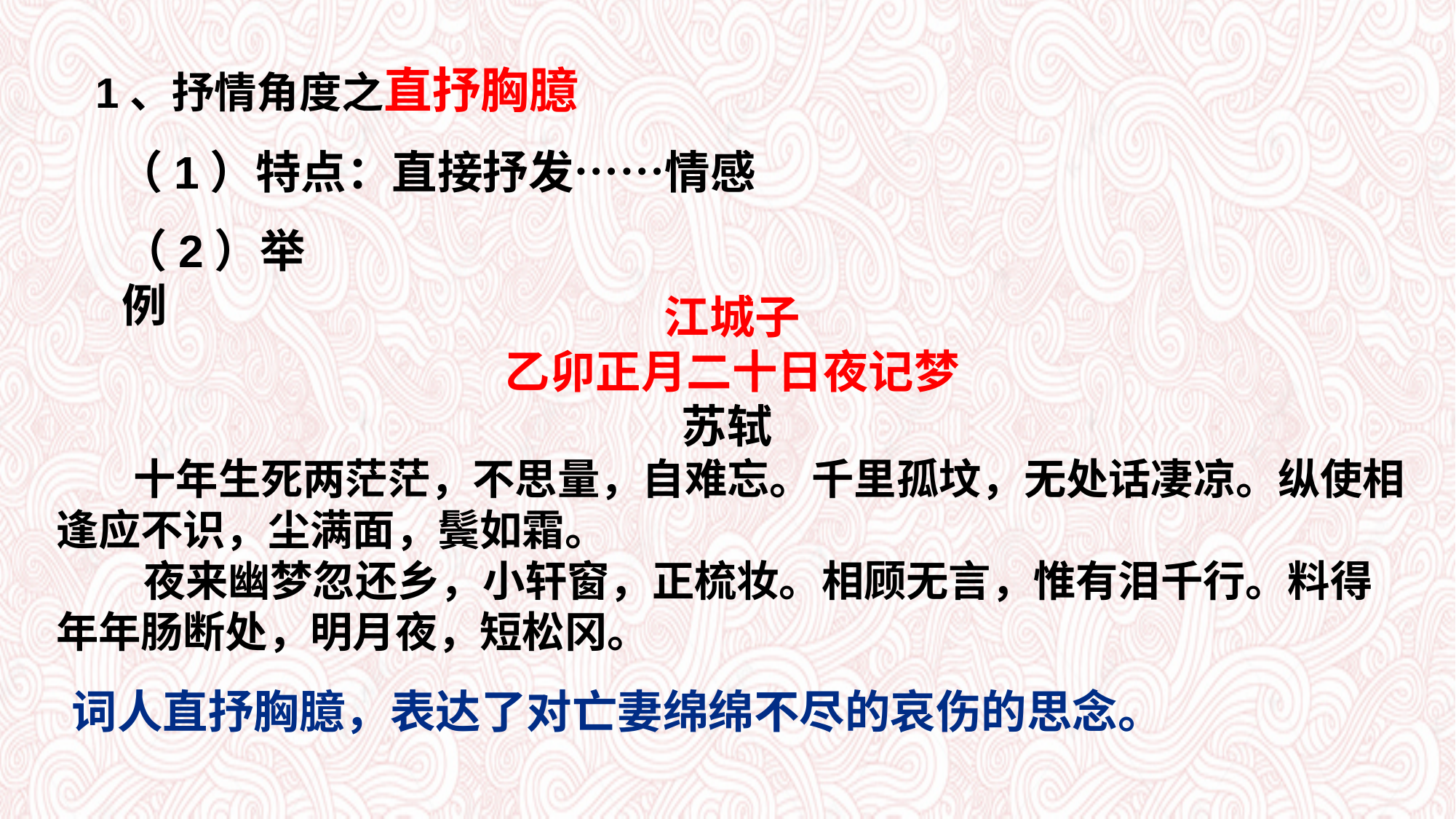

1、抒情角度之直抒胸臆
（1）特点：直接抒发……情感
（2）举例
江城子
乙卯正月二十日夜记梦
苏轼
       十年生死两茫茫，不思量，自难忘。千里孤坟，无处话凄凉。纵使相逢应不识，尘满面，鬓如霜。
        夜来幽梦忽还乡，小轩窗，正梳妆。相顾无言，惟有泪千行。料得年年肠断处，明月夜，短松冈。
词人直抒胸臆，表达了对亡妻绵绵不尽的哀伤的思念。